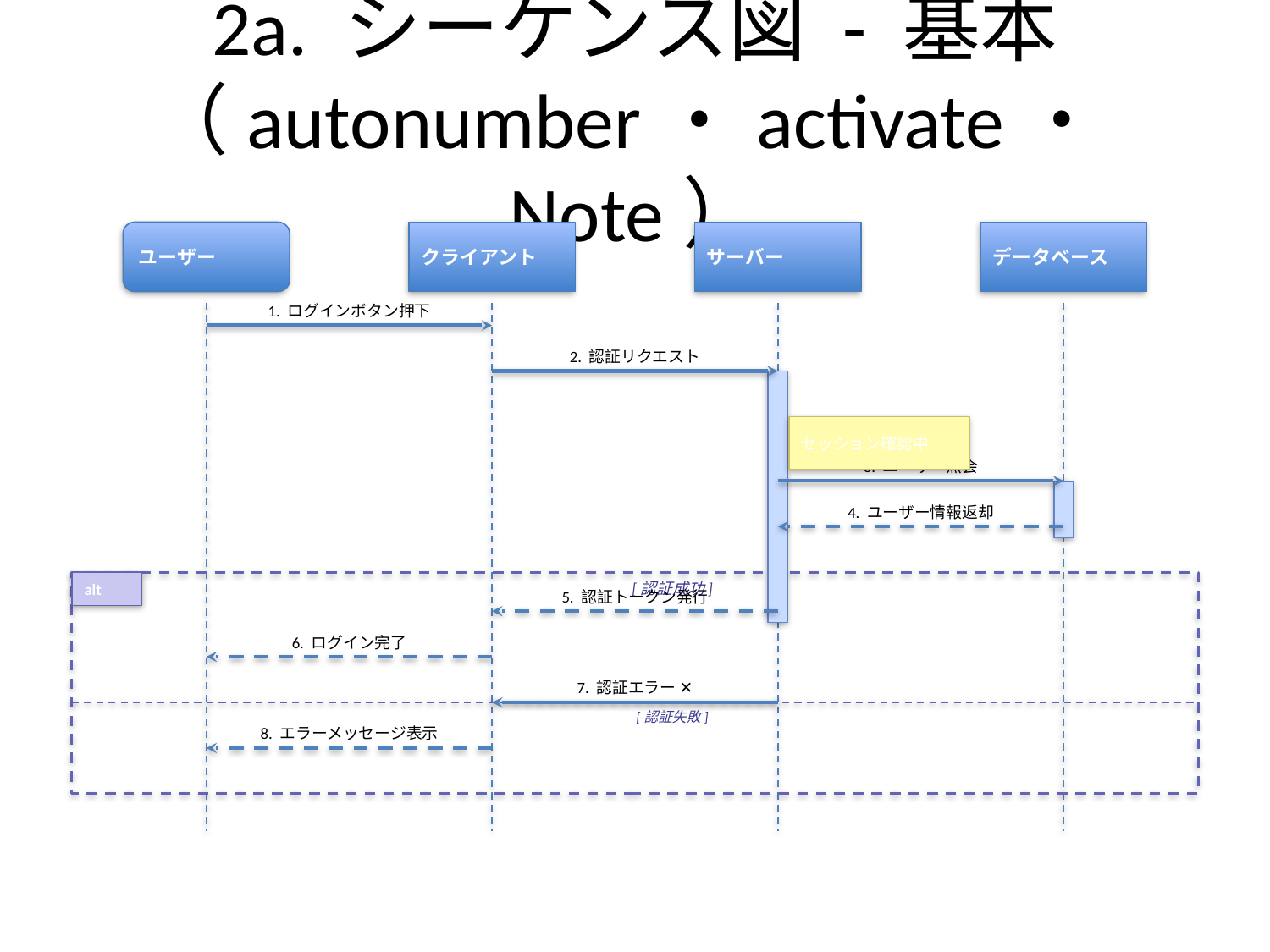

# 2a. シーケンス図 - 基本（autonumber・activate・Note）

ユーザー
クライアント
サーバー
データベース
1. ログインボタン押下
2. 認証リクエスト

セッション確認中
3. ユーザー照会

4. ユーザー情報返却

alt
[認証成功]
5. 認証トークン発行
6. ログイン完了
7. 認証エラー ✕
[認証失敗]
8. エラーメッセージ表示